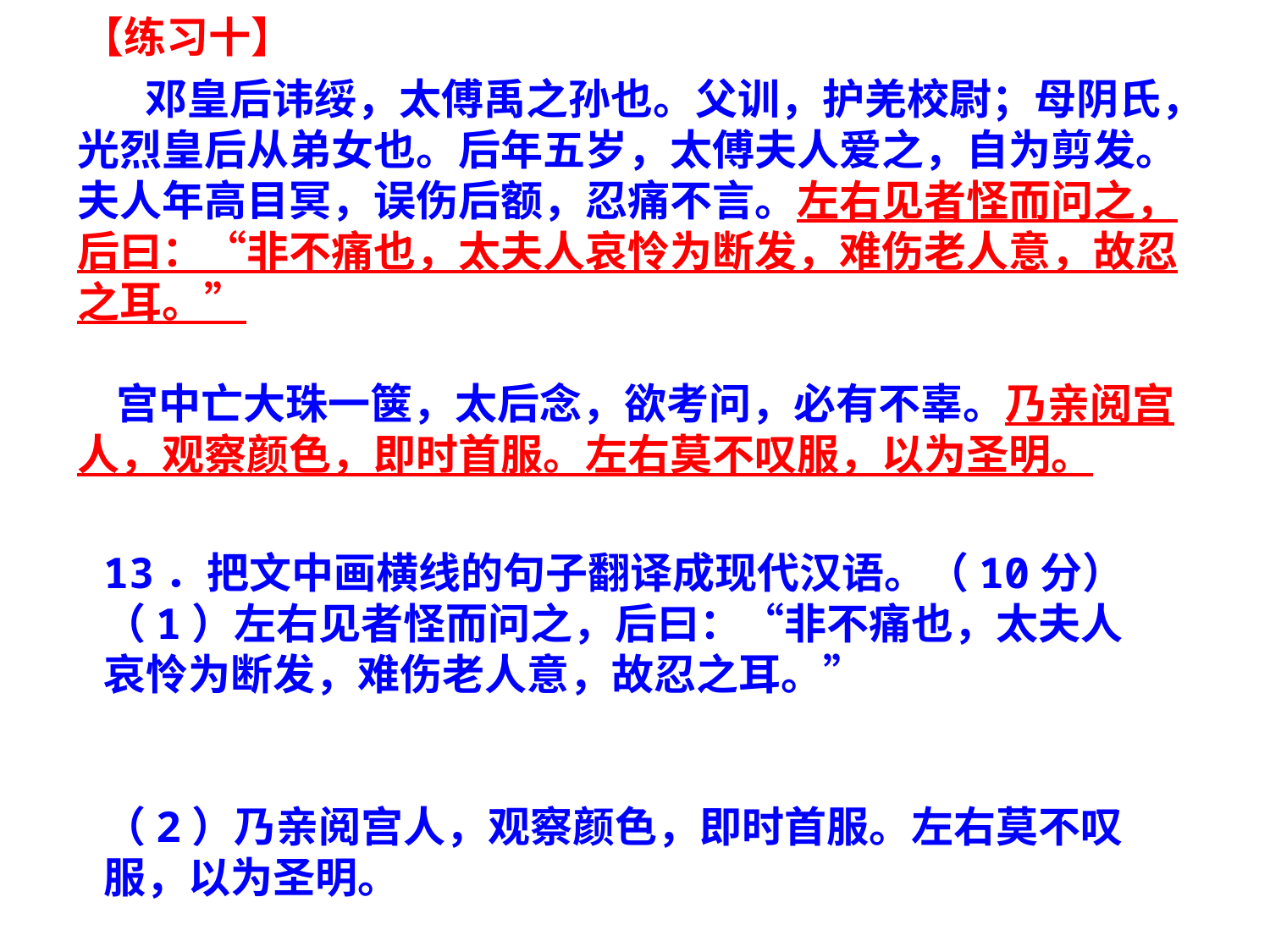

【练习十】
      邓皇后讳绥，太傅禹之孙也。父训，护羌校尉；母阴氏，光烈皇后从弟女也。后年五岁，太傅夫人爱之，自为剪发。夫人年高目冥，误伤后额，忍痛不言。左右见者怪而问之，后曰：“非不痛也，太夫人哀怜为断发，难伤老人意，故忍之耳。”

   宫中亡大珠一箧，太后念，欲考问，必有不辜。乃亲阅宫人，观察颜色，即时首服。左右莫不叹服，以为圣明。
13．把文中画横线的句子翻译成现代汉语。（10分）
（1）左右见者怪而问之，后曰：“非不痛也，太夫人哀怜为断发，难伤老人意，故忍之耳。”

（2）乃亲阅宫人，观察颜色，即时首服。左右莫不叹服，以为圣明。